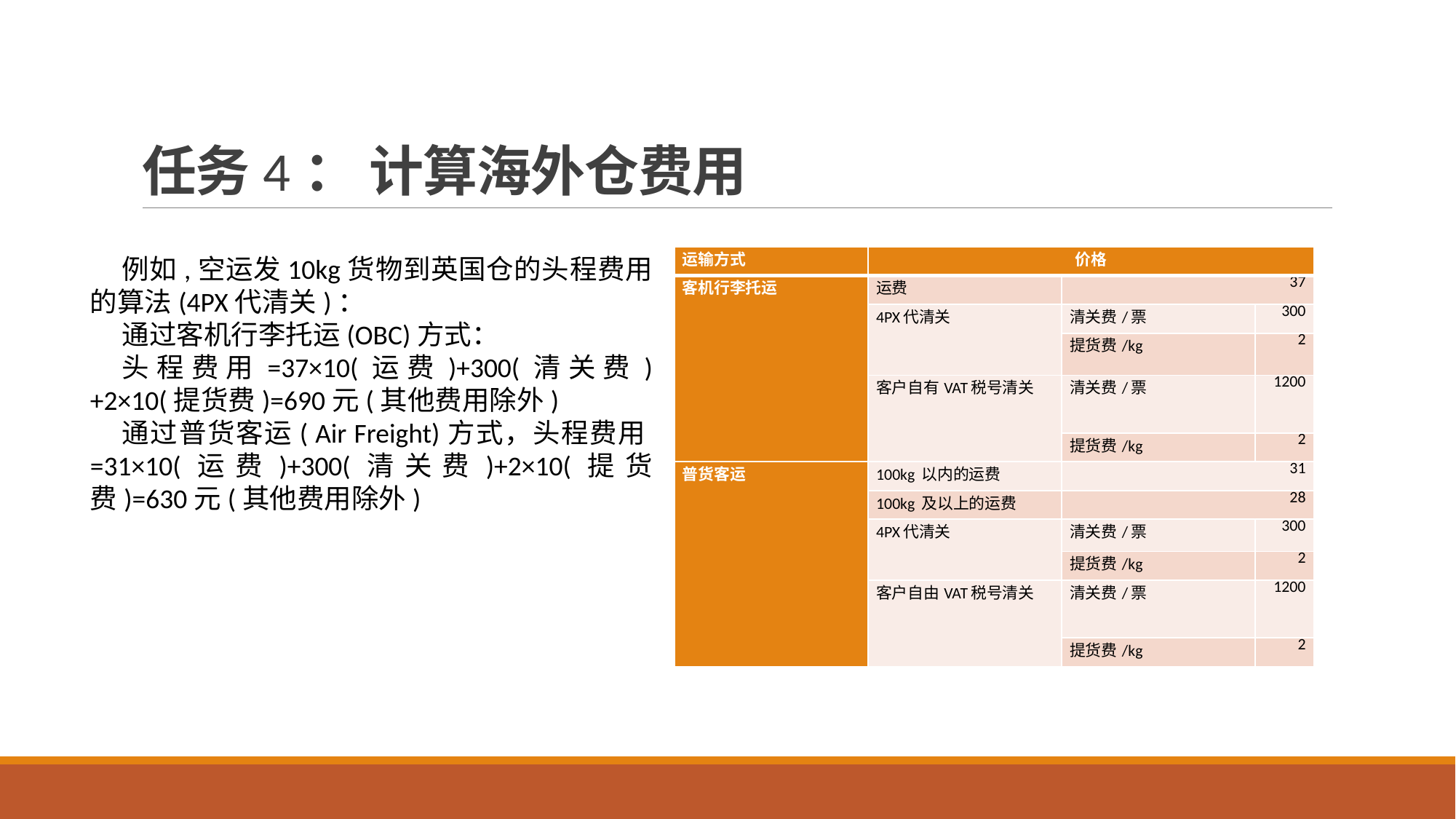

# 任务4： 计算海外仓费用
例如,空运发10kg货物到英国仓的头程费用的算法(4PX代清关)：
通过客机行李托运(OBC)方式：
头程费用=37×10(运费)+300(清关费)+2×10(提货费)=690元(其他费用除外)
通过普货客运( Air Freight)方式，头程费用=31×10(运费)+300(清关费)+2×10(提货费)=630元(其他费用除外)
| 运输方式 | 价格 |  |  |
| --- | --- | --- | --- |
| 客机行李托运 | 运费 | 37 |  |
|  | 4PX代清关 | 清关费/票 | 300 |
|  |  | 提货费/kg | 2 |
|  | 客户自有VAT税号清关 | 清关费/票 | 1200 |
|  |  | 提货费/kg | 2 |
| 普货客运 | 100kg 以内的运费 | 31 |  |
|  | 100kg 及以上的运费 | 28 |  |
|  | 4PX代清关 | 清关费/票 | 300 |
|  |  | 提货费/kg | 2 |
|  | 客户自由VAT税号清关 | 清关费/票 | 1200 |
|  |  | 提货费/kg | 2 |